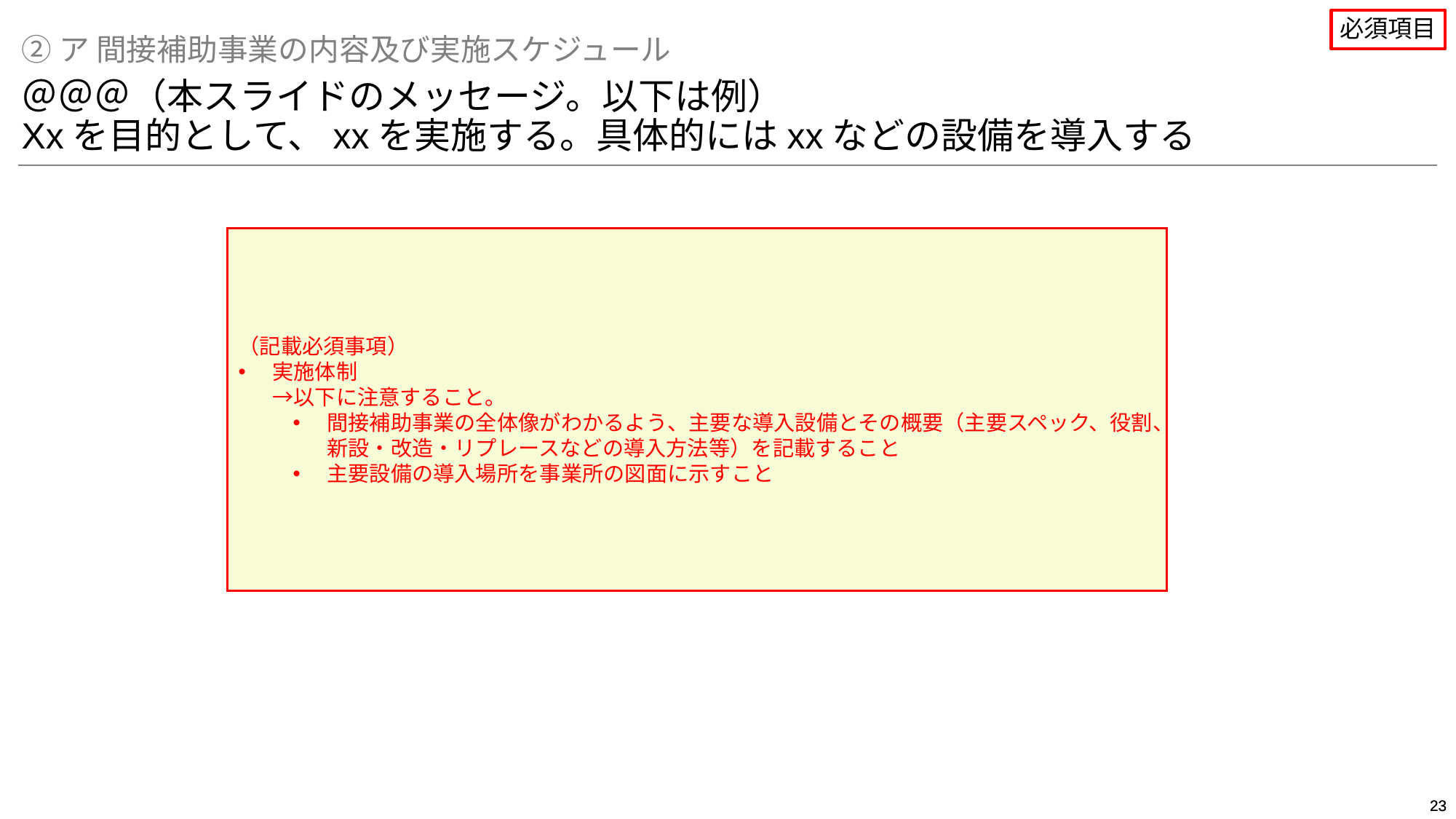

必須項目
②ア 間接補助事業の内容及び実施スケジュール
＠＠＠（本スライドのメッセージ。以下は例）
Xxを目的として、xxを実施する。具体的にはxxなどの設備を導入する
（記載必須事項）
実施体制
→以下に注意すること。
間接補助事業の全体像がわかるよう、主要な導入設備とその概要（主要スペック、役割、新設・改造・リプレースなどの導入方法等）を記載すること
主要設備の導入場所を事業所の図面に示すこと